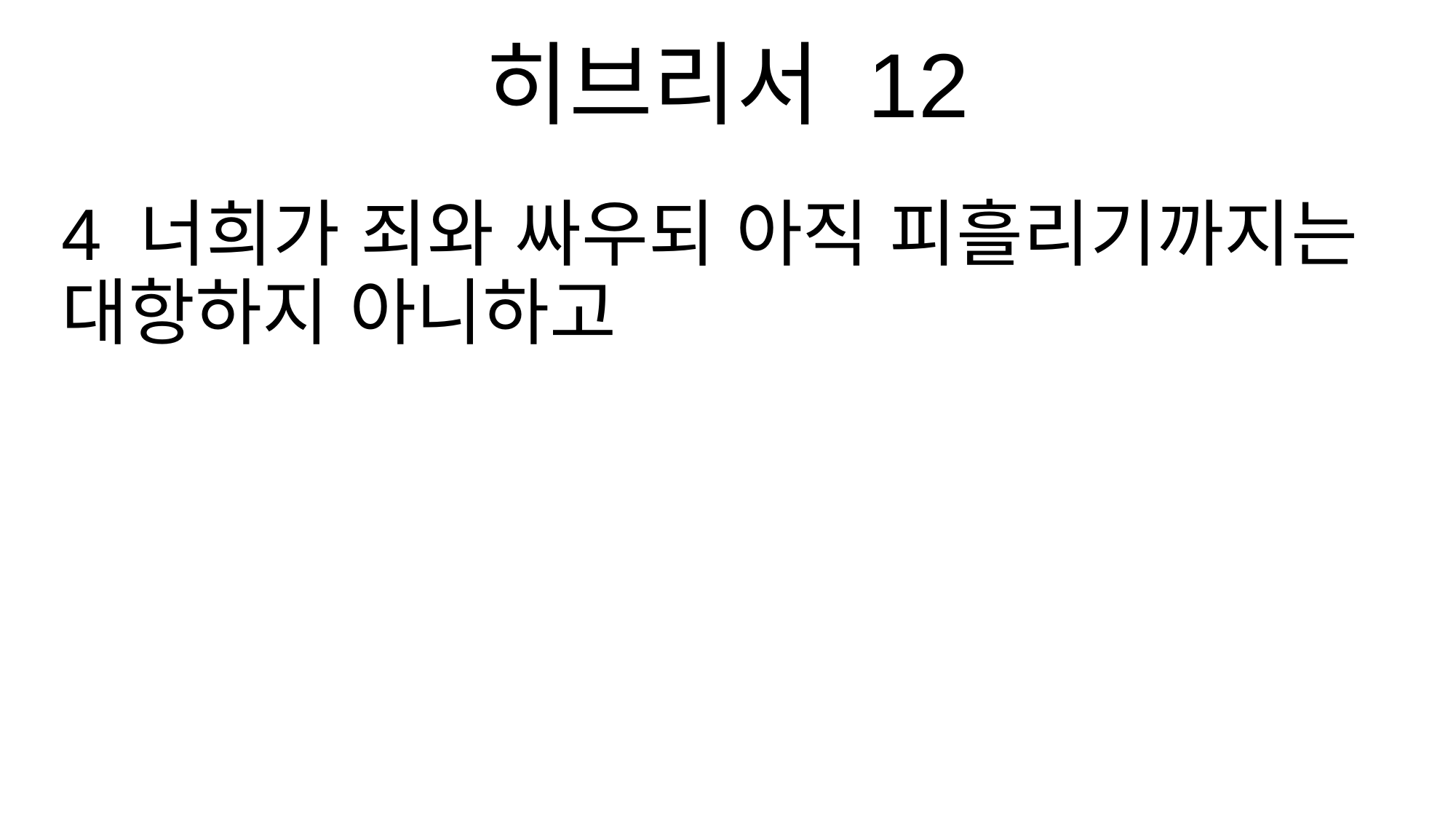

히브리서 12
4 너희가 죄와 싸우되 아직 피흘리기까지는 대항하지 아니하고